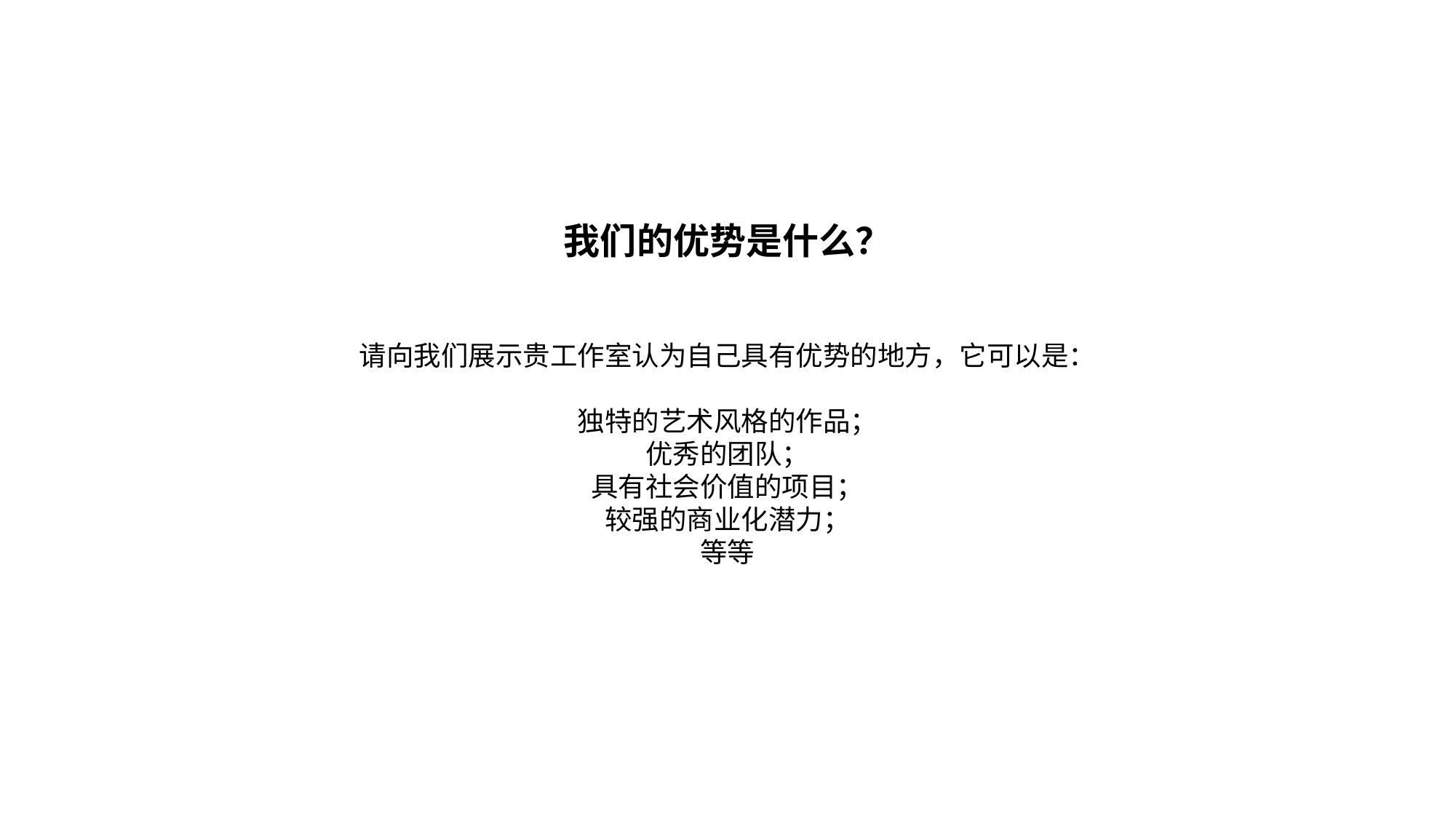

我们的优势是什么？
请向我们展示贵工作室认为自己具有优势的地方，它可以是：

独特的艺术风格的作品；
优秀的团队；
具有社会价值的项目；
较强的商业化潜力；
等等